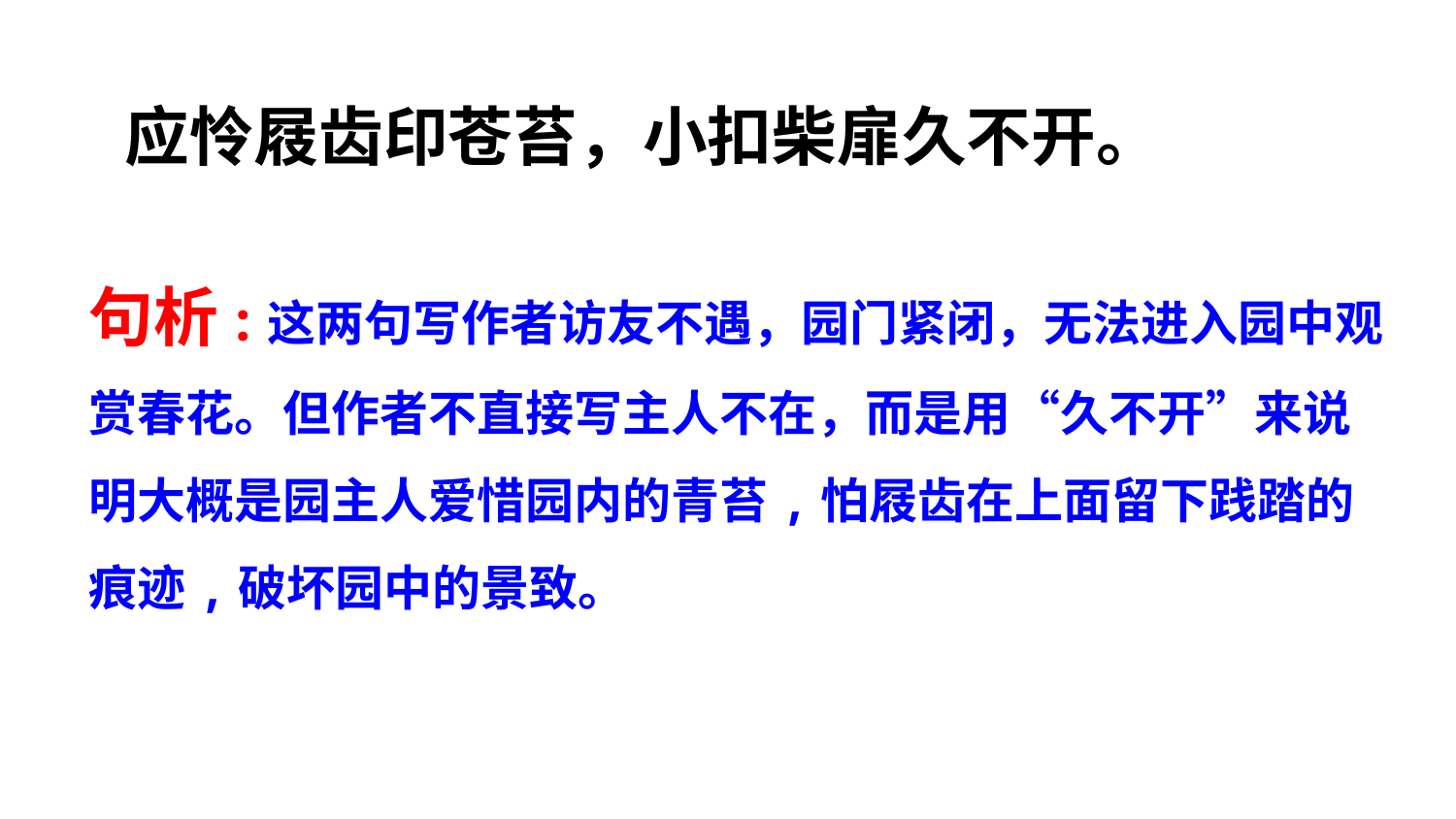

应怜屐齿印苍苔，小扣柴扉久不开。
句析:这两句写作者访友不遇，园门紧闭，无法进入园中观赏春花。但作者不直接写主人不在，而是用“久不开”来说明大概是园主人爱惜园内的青苔,怕屐齿在上面留下践踏的痕迹,破坏园中的景致。